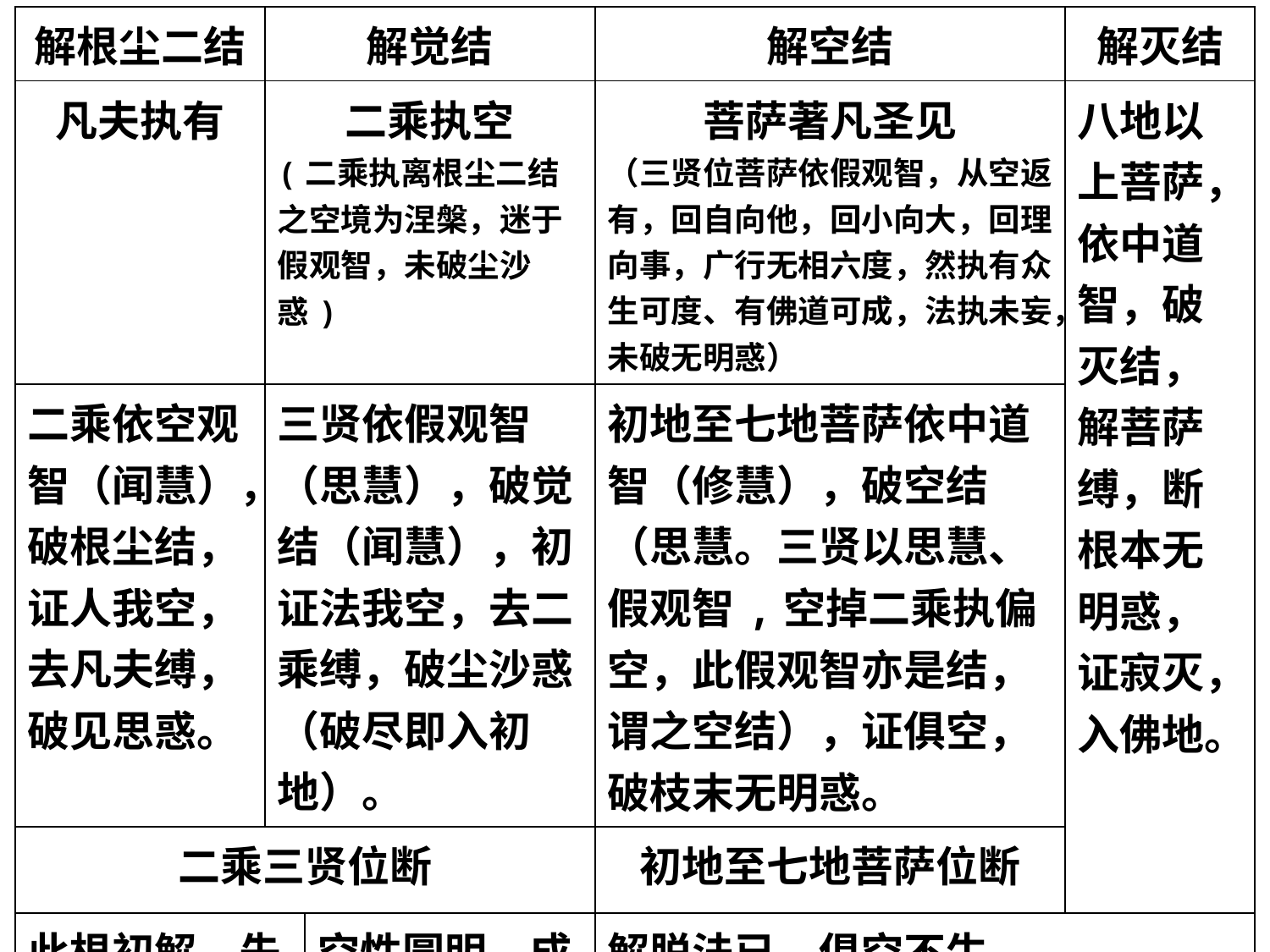

| 解根尘二结 | 解觉结 |  | 解空结 | 解灭结 |
| --- | --- | --- | --- | --- |
| 凡夫执有 | 二乘执空 (二乘执离根尘二结之空境为涅槃，迷于假观智，未破尘沙惑) |  | 菩萨著凡圣见 （三贤位菩萨依假观智，从空返有，回自向他，回小向大，回理向事，广行无相六度，然执有众生可度、有佛道可成，法执未妄，未破无明惑） | 八地以 上菩萨，依中道智，破灭结，解菩萨缚，断根本无明惑，证寂灭，入佛地。 |
| 二乘依空观智（闻慧），破根尘结，证人我空，去凡夫缚，破见思惑。 | 三贤依假观智（思慧），破觉结（闻慧），初证法我空，去二乘缚，破尘沙惑（破尽即入初地）。 |  | 初地至七地菩萨依中道智（修慧），破空结（思慧。三贤以思慧、假观智,空掉二乘执偏空，此假观智亦是结，谓之空结），证俱空，破枝末无明惑。 |  |
| 二乘三贤位断 |  |  | 初地至七地菩萨位断 |  |
| 此根初解，先证人空 |  | 空性圆明，成法解脱 | 解脱法已，俱空不生 （证无生法忍，入等正觉） |  |